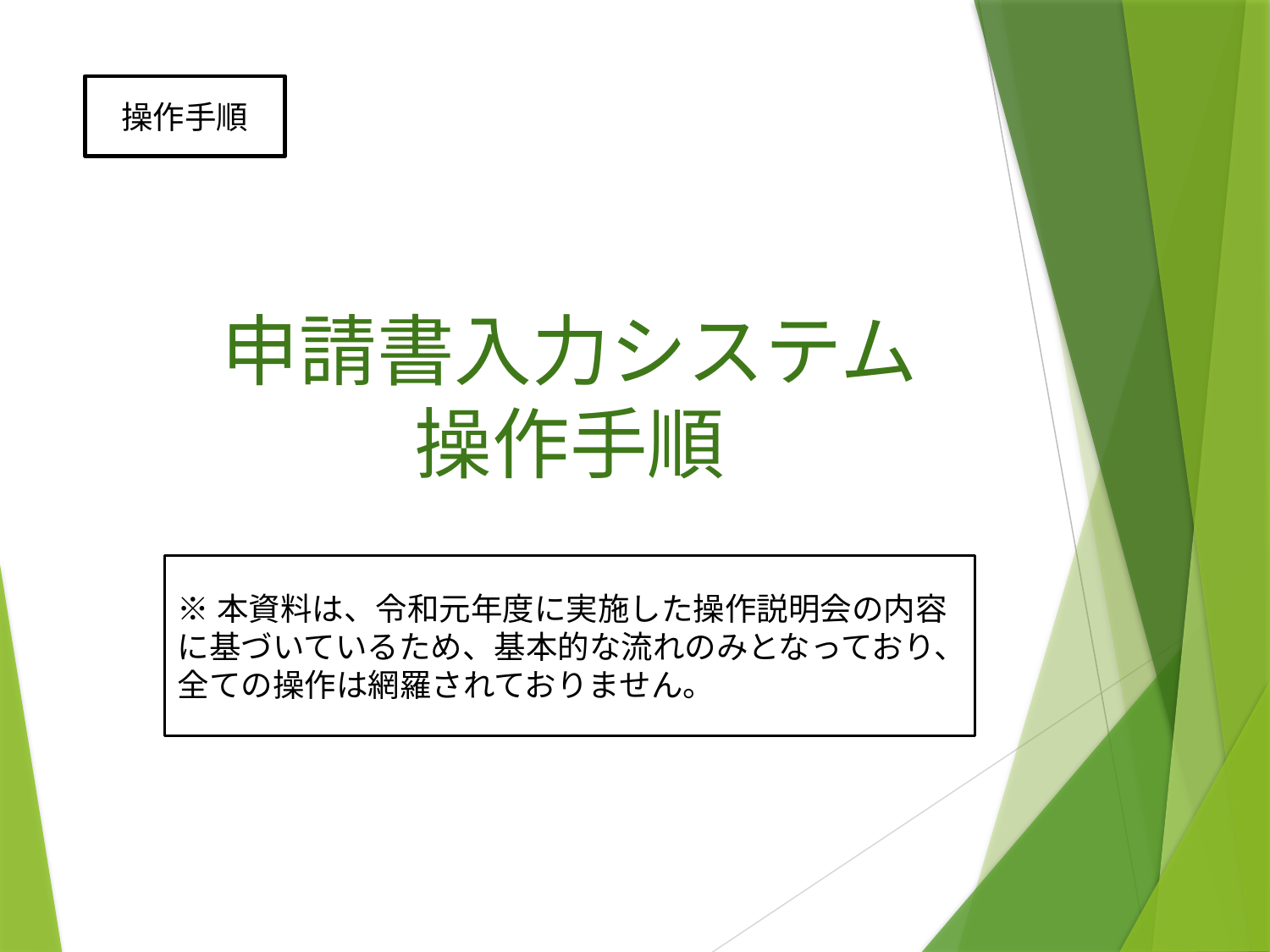

操作手順
申請書入力システム
操作手順
※本資料は、令和元年度に実施した操作説明会の内容に基づいているため、基本的な流れのみとなっており、全ての操作は網羅されておりません。